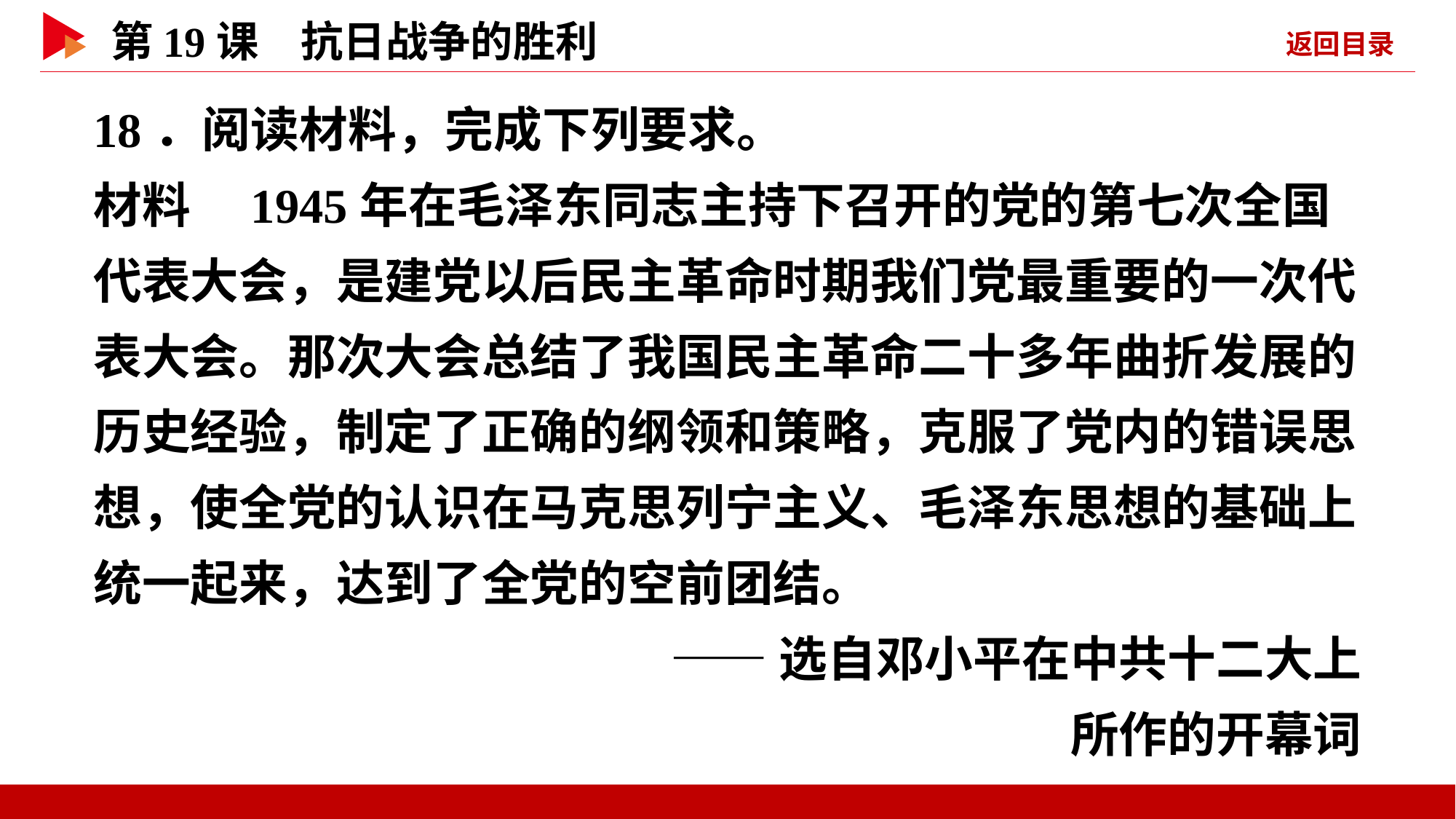

18．阅读材料，完成下列要求。
材料　1945年在毛泽东同志主持下召开的党的第七次全国代表大会，是建党以后民主革命时期我们党最重要的一次代表大会。那次大会总结了我国民主革命二十多年曲折发展的历史经验，制定了正确的纲领和策略，克服了党内的错误思想，使全党的认识在马克思列宁主义、毛泽东思想的基础上统一起来，达到了全党的空前团结。
——选自邓小平在中共十二大上
所作的开幕词